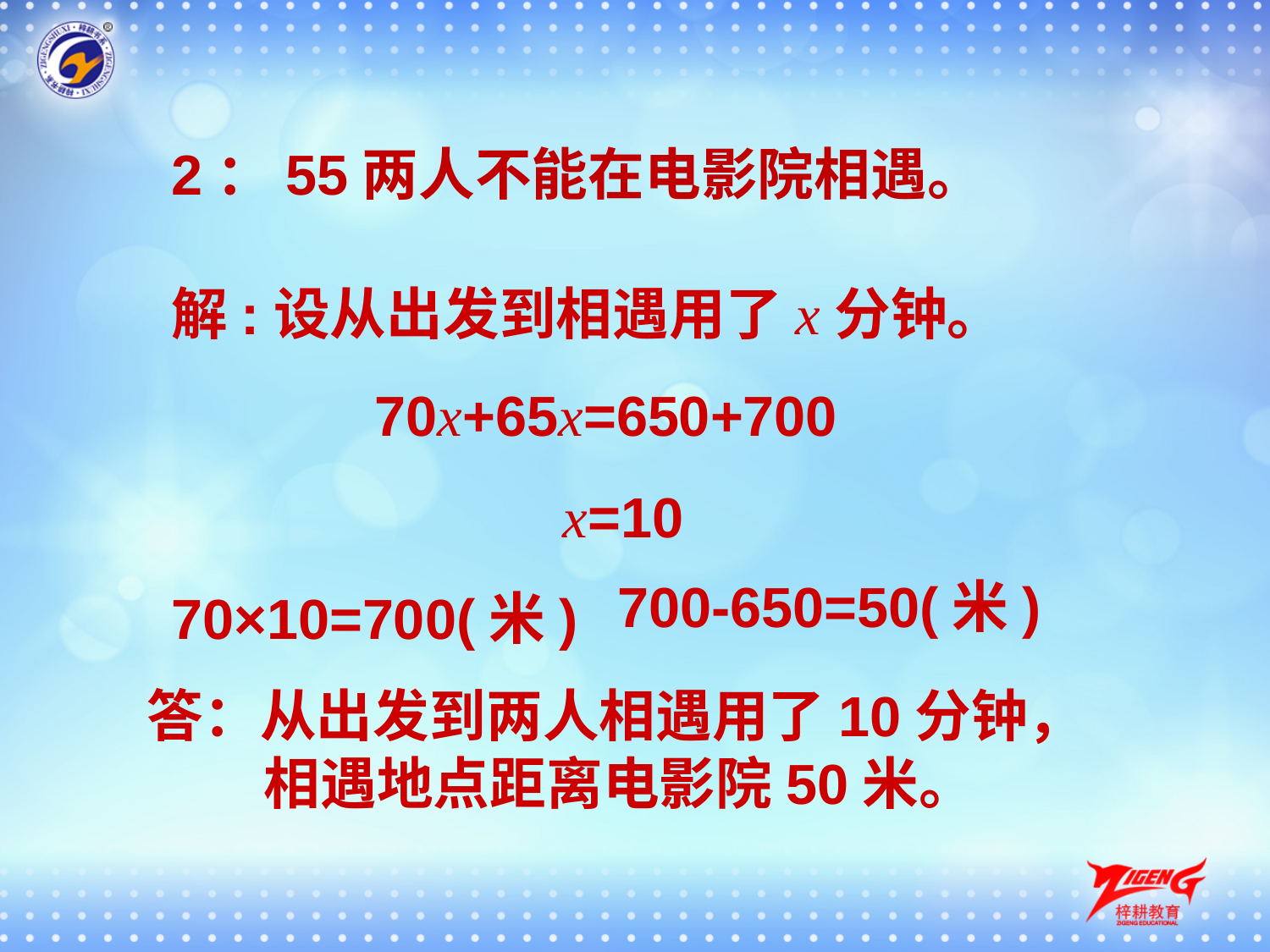

2：55两人不能在电影院相遇。
解:设从出发到相遇用了x分钟。
             70x+65x=650+700
                         x=10
70×10=700(米)
700-650=50(米)
答：从出发到两人相遇用了10分钟，
        相遇地点距离电影院50米。